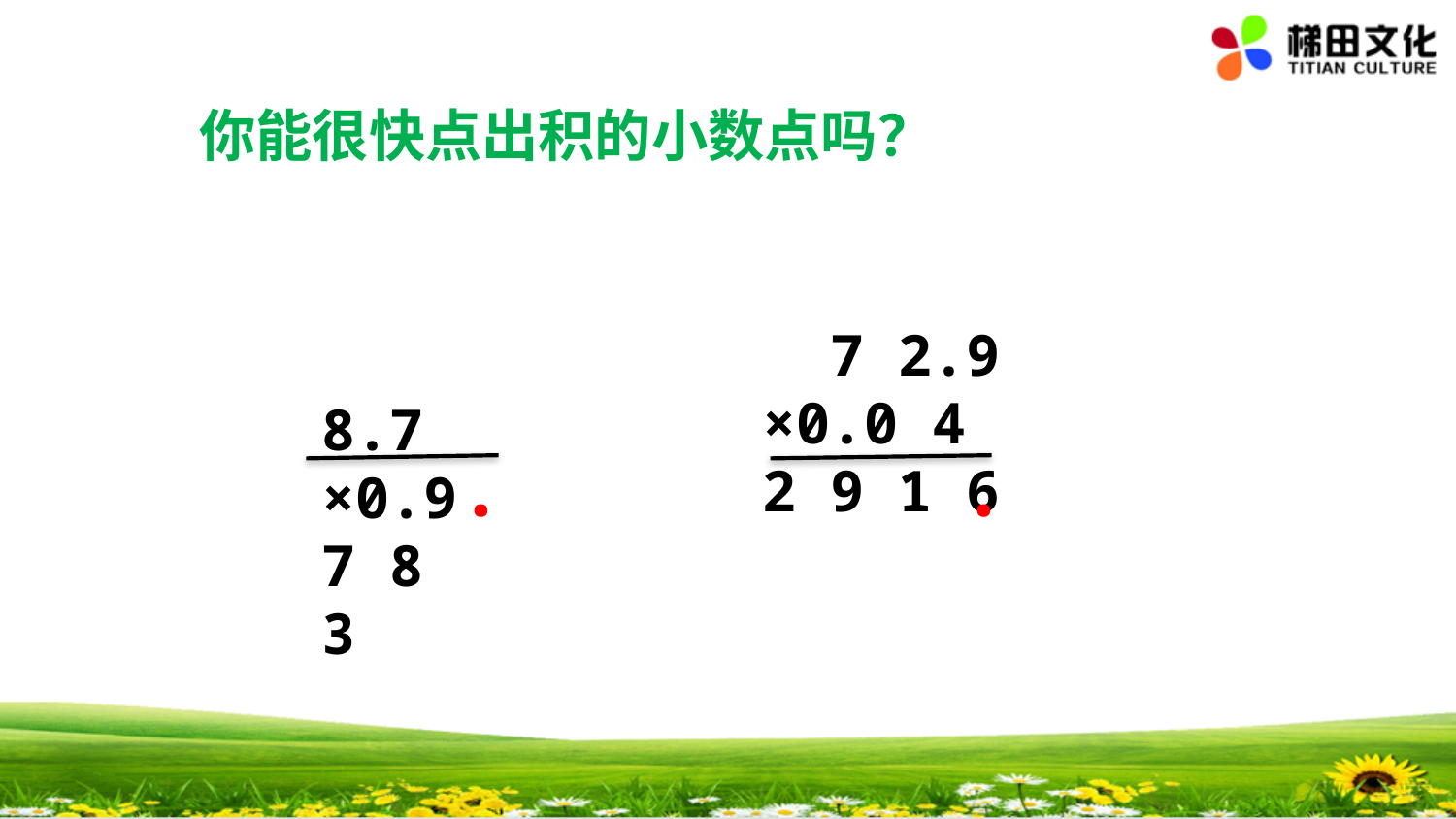

你能很快点出积的小数点吗？
  7 2.9
×0.0 4
2 9 1 6
  8.7
×0.9
7 8 3
.
.